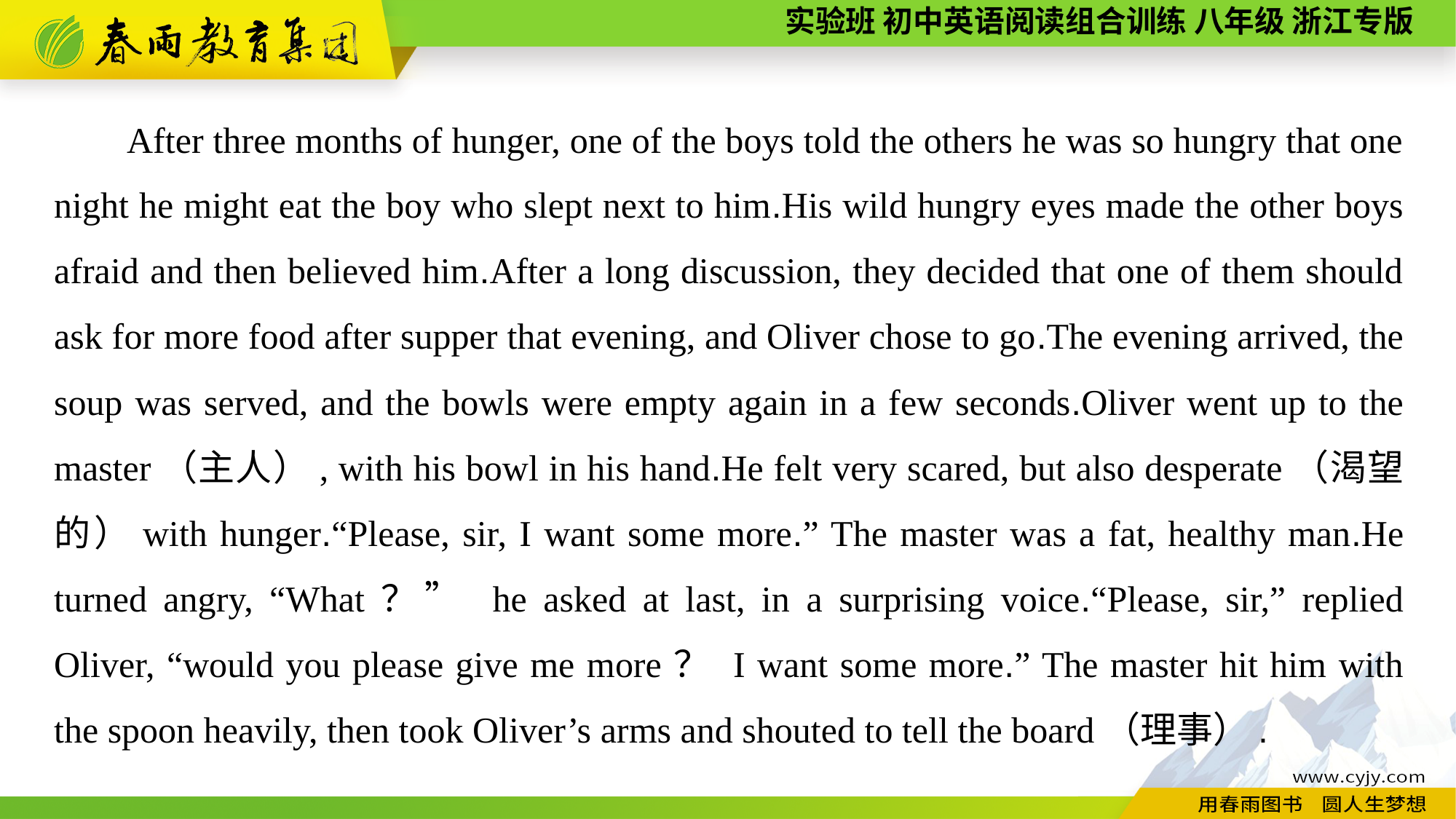

After three months of hunger, one of the boys told the others he was so hungry that one night he might eat the boy who slept next to him.His wild hungry eyes made the other boys afraid and then believed him.After a long discussion, they decided that one of them should ask for more food after supper that evening, and Oliver chose to go.The evening arrived, the soup was served, and the bowls were empty again in a few seconds.Oliver went up to the master（主人）, with his bowl in his hand.He felt very scared, but also desperate（渴望的）with hunger.“Please, sir, I want some more.” The master was a fat, healthy man.He turned angry, “What？” he asked at last, in a surprising voice.“Please, sir,” replied Oliver, “would you please give me more？ I want some more.” The master hit him with the spoon heavily, then took Oliver’s arms and shouted to tell the board（理事）.